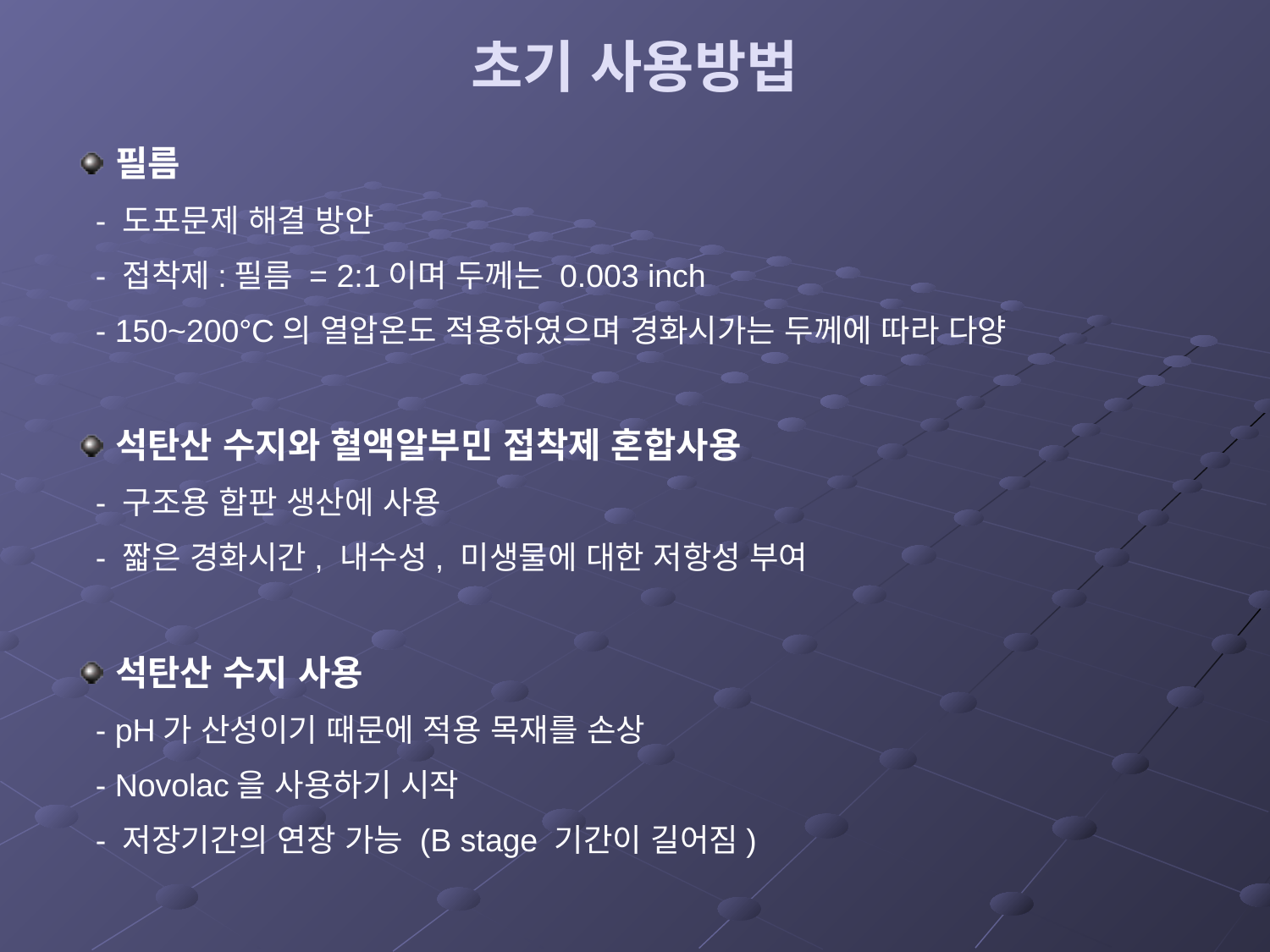

# 초기 사용방법
필름
  - 도포문제 해결 방안
  - 접착제:필름 = 2:1이며 두께는 0.003 inch
  - 150~200°C의 열압온도 적용하였으며 경화시가는 두께에 따라 다양

석탄산 수지와 혈액알부민 접착제 혼합사용
  - 구조용 합판 생산에 사용
  - 짧은 경화시간, 내수성, 미생물에 대한 저항성 부여

석탄산 수지 사용
  - pH가 산성이기 때문에 적용 목재를 손상
  - Novolac을 사용하기 시작
  - 저장기간의 연장 가능 (B stage 기간이 길어짐)